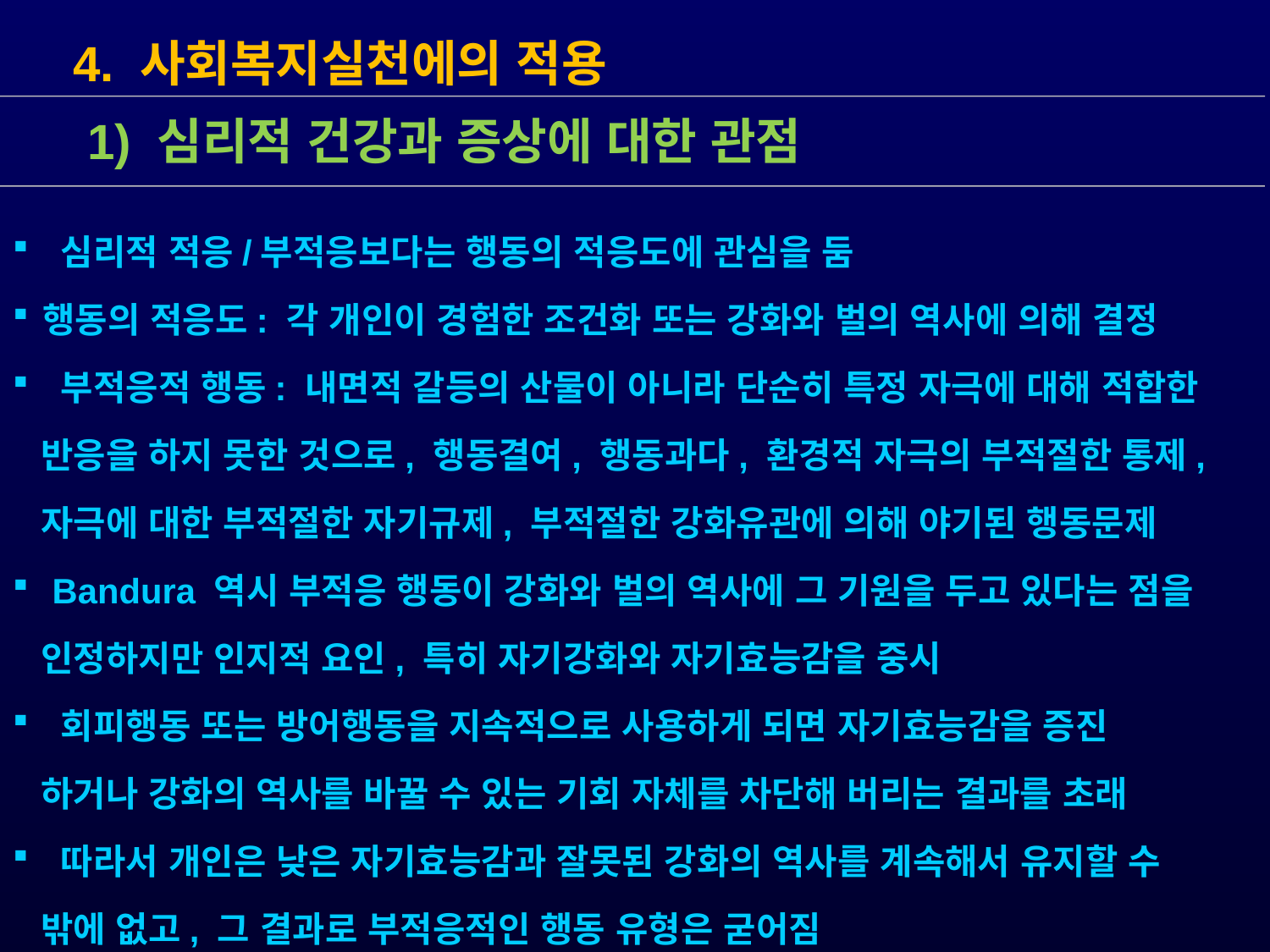

4. 사회복지실천에의 적용

 심리적 적응/부적응보다는 행동의 적응도에 관심을 둠
행동의 적응도: 각 개인이 경험한 조건화 또는 강화와 벌의 역사에 의해 결정
 부적응적 행동: 내면적 갈등의 산물이 아니라 단순히 특정 자극에 대해 적합한
  반응을 하지 못한 것으로, 행동결여, 행동과다, 환경적 자극의 부적절한 통제,
  자극에 대한 부적절한 자기규제, 부적절한 강화유관에 의해 야기된 행동문제
 Bandura 역시 부적응 행동이 강화와 벌의 역사에 그 기원을 두고 있다는 점을
  인정하지만 인지적 요인, 특히 자기강화와 자기효능감을 중시
 회피행동 또는 방어행동을 지속적으로 사용하게 되면 자기효능감을 증진
  하거나 강화의 역사를 바꿀 수 있는 기회 자체를 차단해 버리는 결과를 초래
 따라서 개인은 낮은 자기효능감과 잘못된 강화의 역사를 계속해서 유지할 수
  밖에 없고, 그 결과로 부적응적인 행동 유형은 굳어짐
  1) 심리적 건강과 증상에 대한 관점